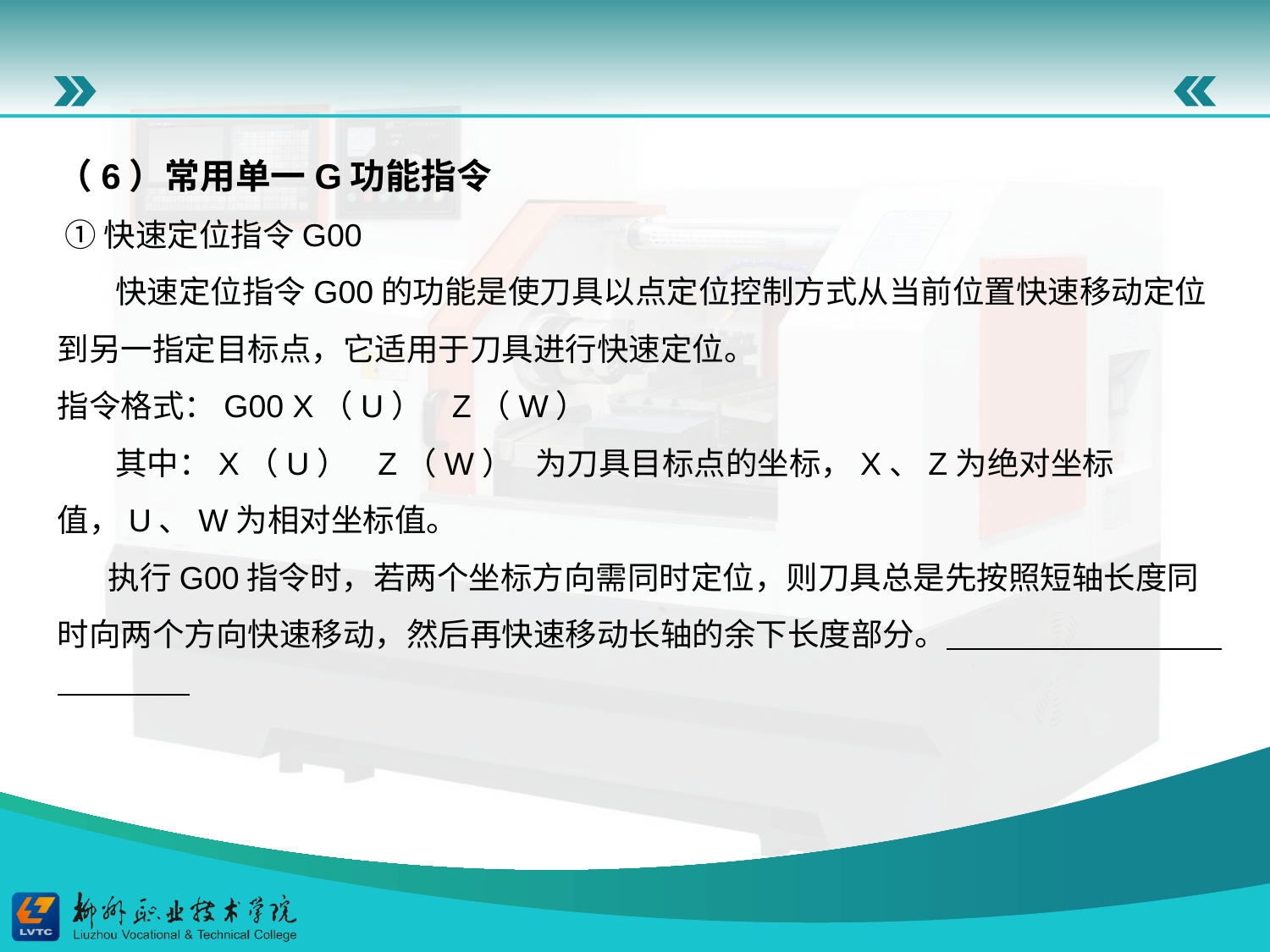

（6）常用单一G功能指令
 ①快速定位指令G00
       快速定位指令G00的功能是使刀具以点定位控制方式从当前位置快速移动定位到另一指定目标点，它适用于刀具进行快速定位。
指令格式：G00 X（U）   Z（W）
       其中：X（U）   Z（W）   为刀具目标点的坐标，X、Z为绝对坐标值，U、W为相对坐标值。
      执行G00指令时，若两个坐标方向需同时定位，则刀具总是先按照短轴长度同时向两个方向快速移动，然后再快速移动长轴的余下长度部分。